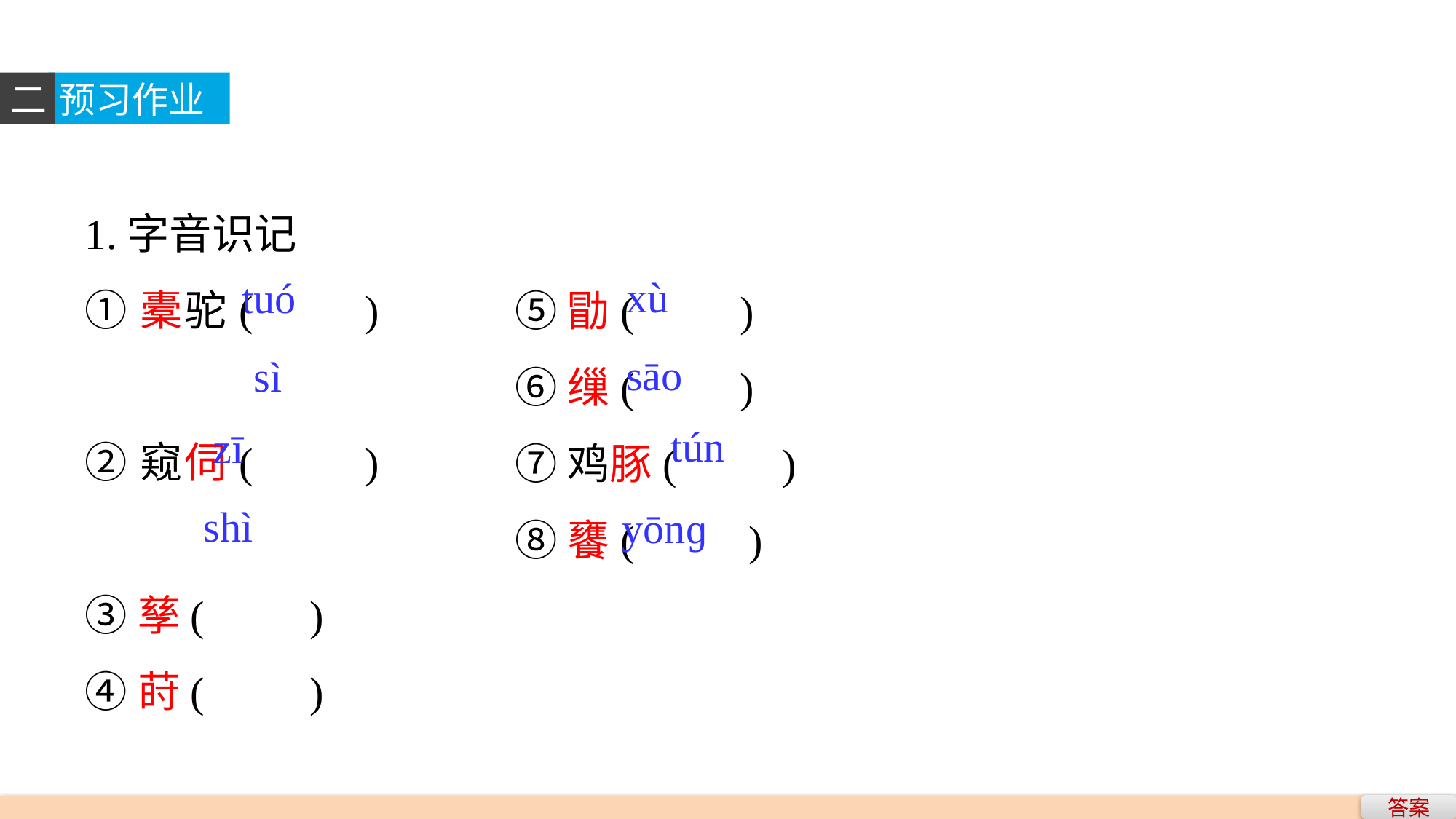

二
预习作业
1.字音识记
①橐驼(　　)
②窥伺(　　)
③孳(　　)
④莳(　　)
⑤勖(　　)
⑥缫(　　)
⑦鸡豚(　　)
⑧饔(　 　)
xù
tuó
sāo
sì
tún
zī
shì
yōnɡ
答案